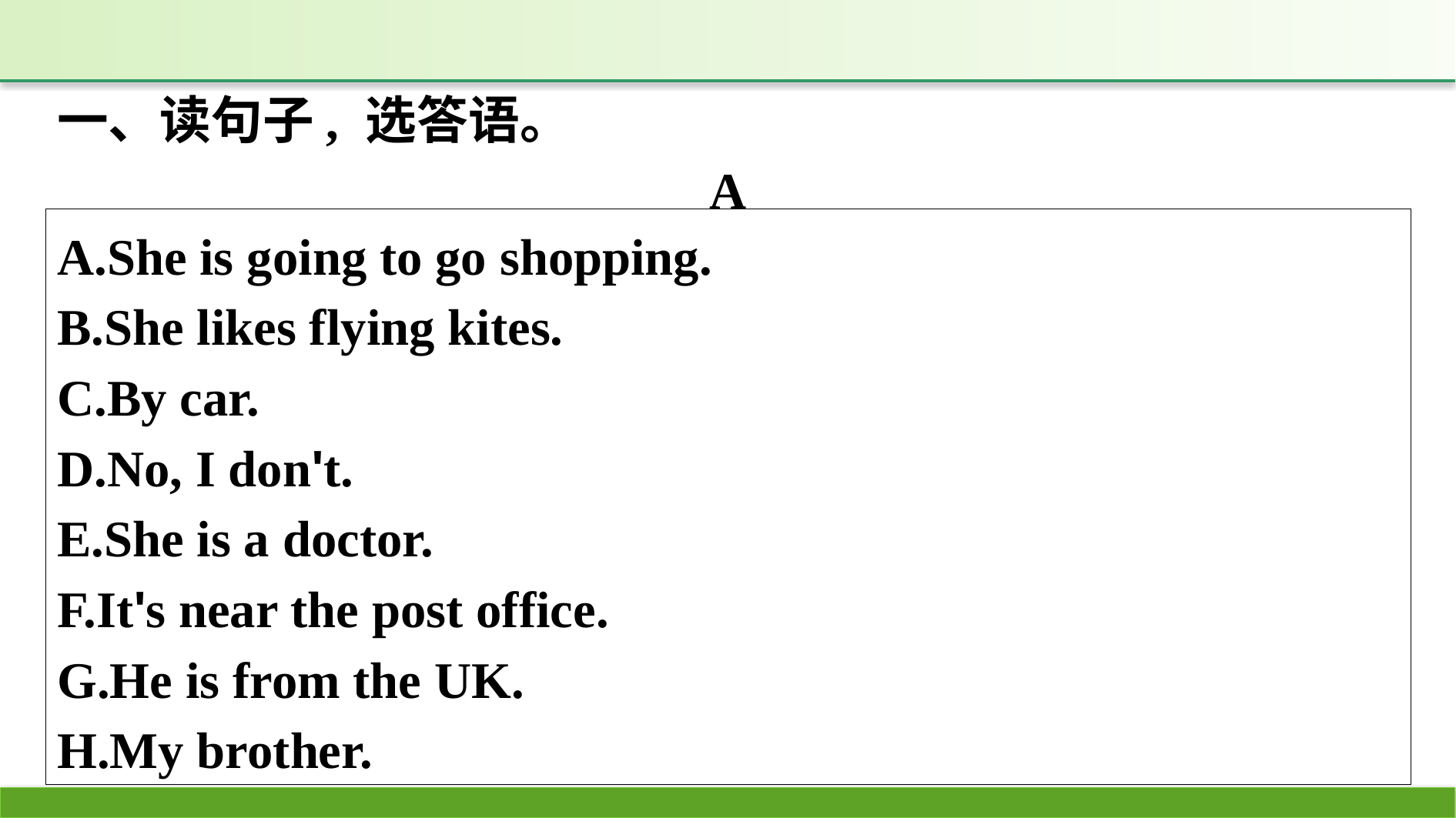

一、读句子, 选答语。
A
A.She is going to go shopping.
B.She likes flying kites.
C.By car.
D.No, I don't.
E.She is a doctor.
F.It's near the post office.
G.He is from the UK.
H.My brother.